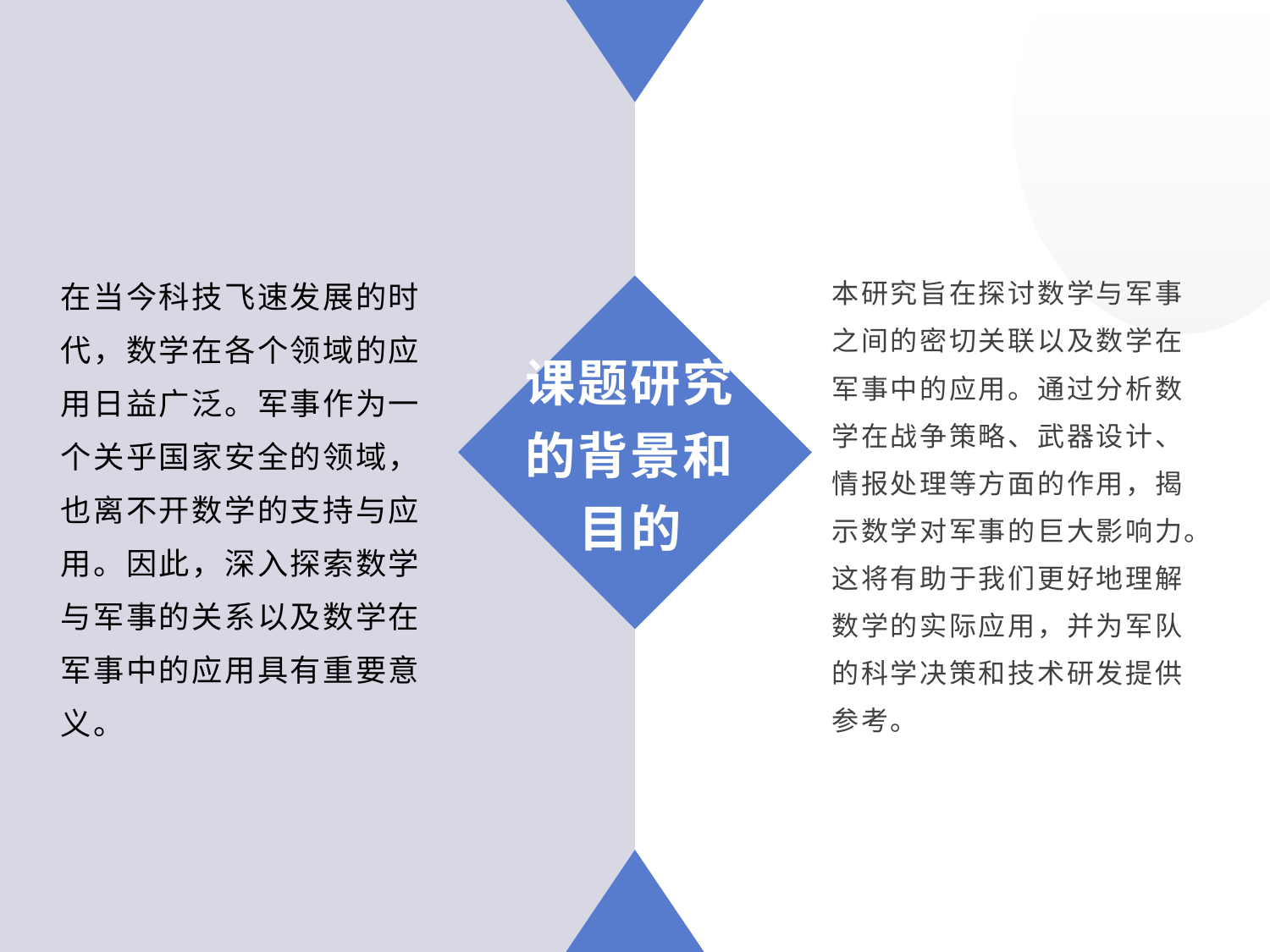

在当今科技飞速发展的时代，数学在各个领域的应用日益广泛。军事作为一个关乎国家安全的领域，也离不开数学的支持与应用。因此，深入探索数学与军事的关系以及数学在军事中的应用具有重要意义。
本研究旨在探讨数学与军事之间的密切关联以及数学在军事中的应用。通过分析数学在战争策略、武器设计、情报处理等方面的作用，揭示数学对军事的巨大影响力。这将有助于我们更好地理解数学的实际应用，并为军队的科学决策和技术研发提供参考。

课题研究的背景和目的